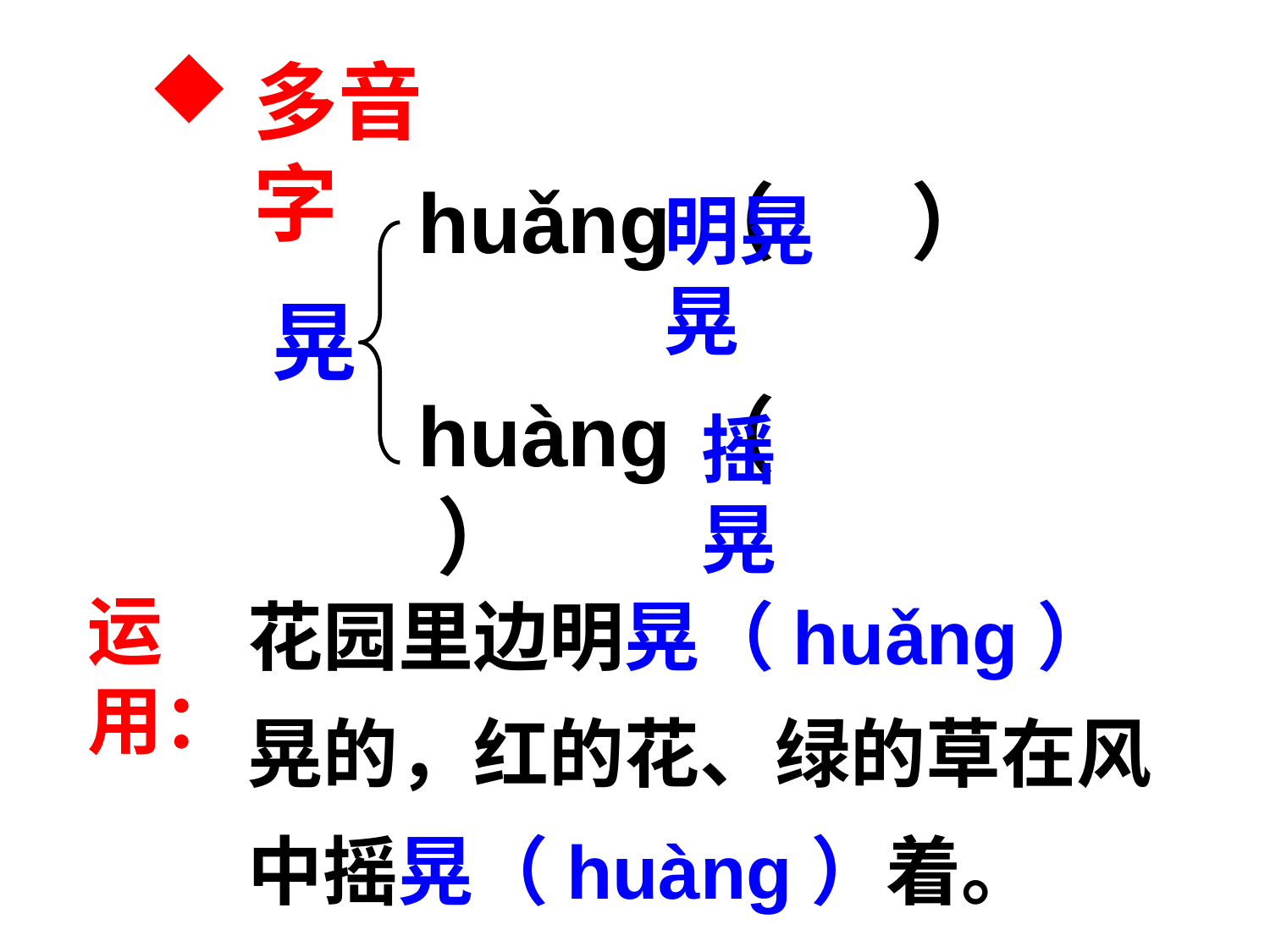

多音字
huǎnɡ（       ）
明晃晃

晃
huànɡ（       ）
摇晃
花园里边明晃（huǎnɡ）晃的，红的花、绿的草在风中摇晃（huànɡ）着。
运用：